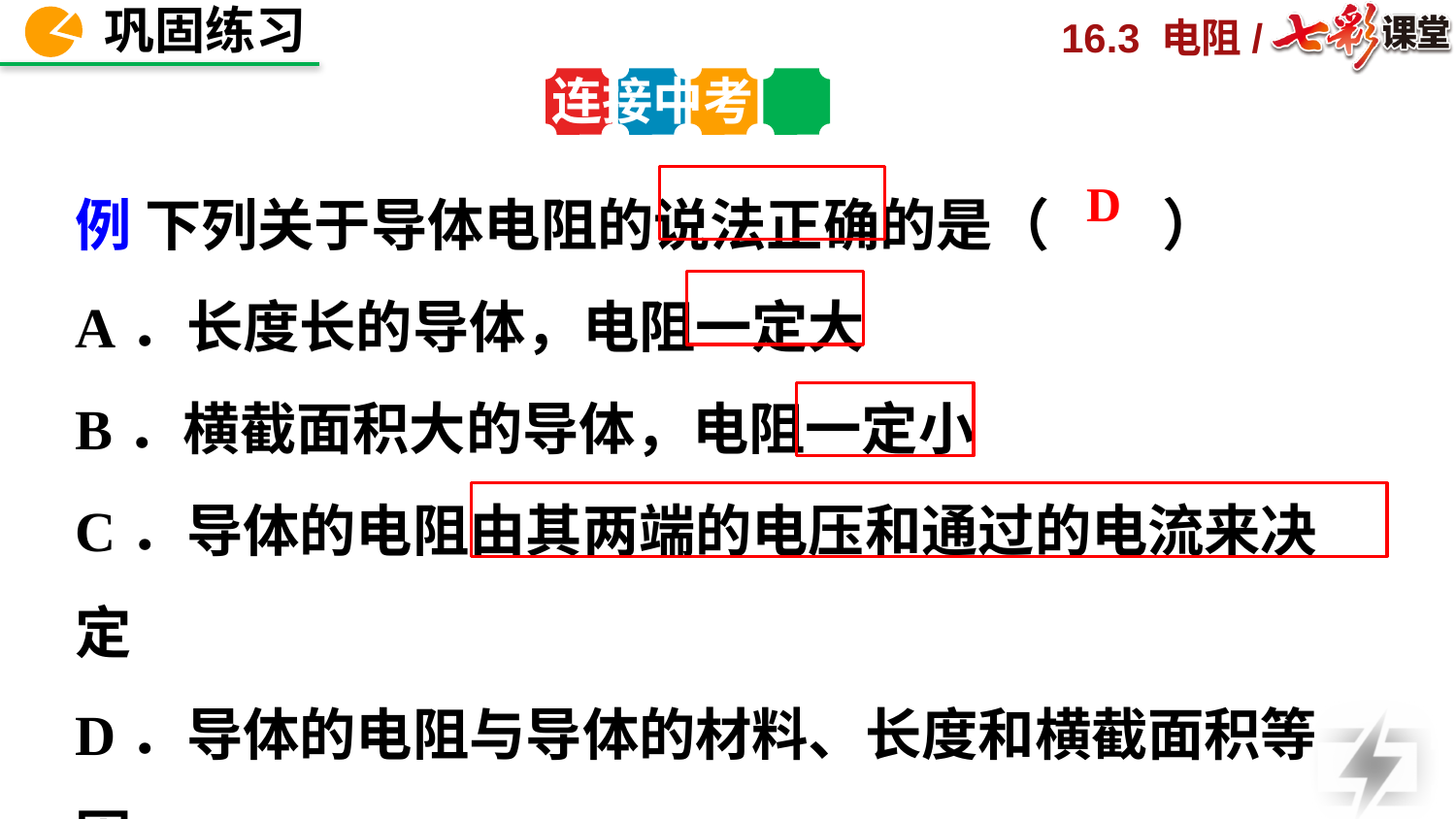

连接中考

例 下列关于导体电阻的说法正确的是（　　）
A．长度长的导体，电阻一定大
B．横截面积大的导体，电阻一定小
C．导体的电阻由其两端的电压和通过的电流来决定
D．导体的电阻与导体的材料、长度和横截面积等因
       素有关
D